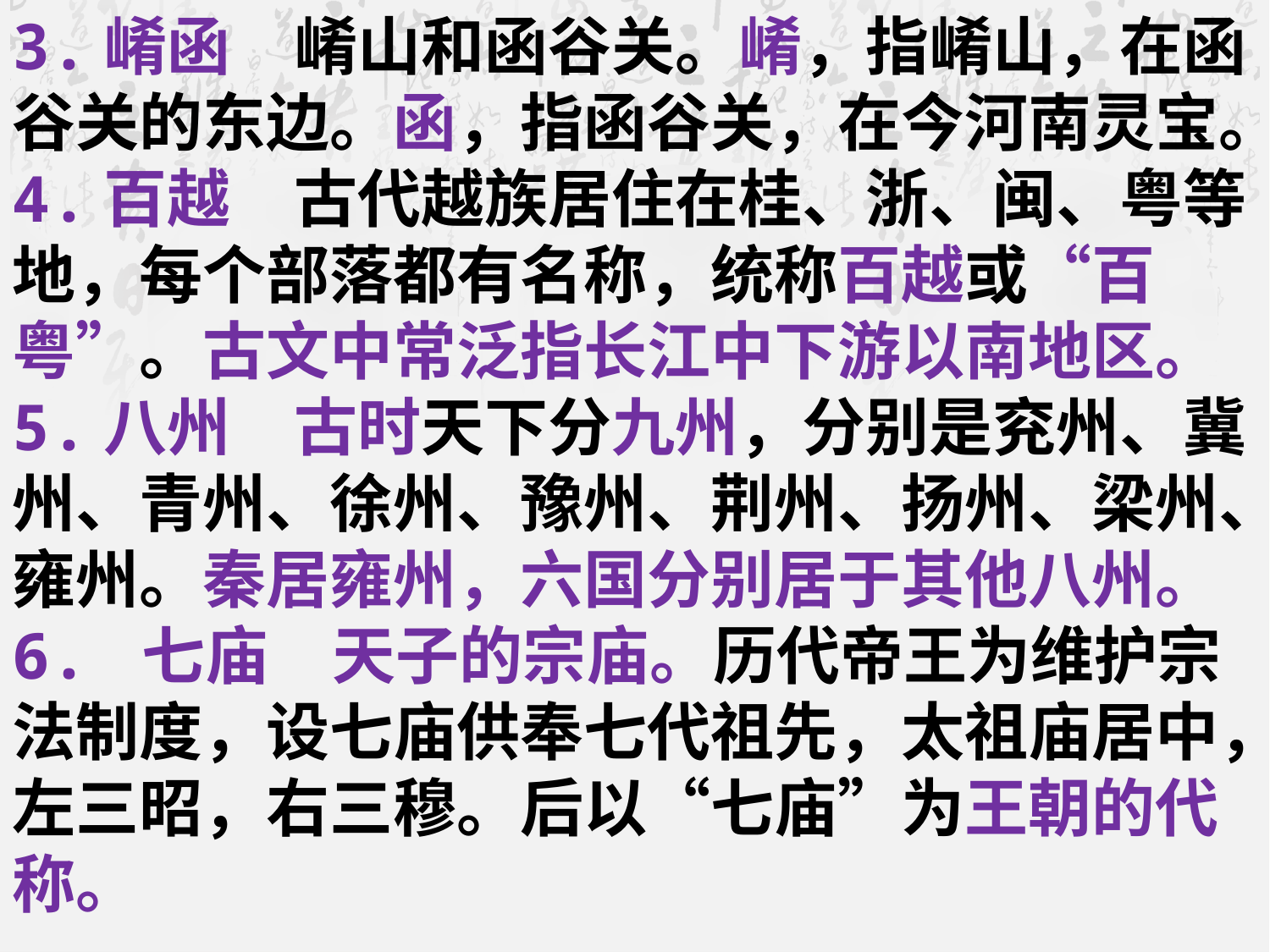

3.崤函　崤山和函谷关。崤，指崤山，在函谷关的东边。函，指函谷关，在今河南灵宝。
4.百越　古代越族居住在桂、浙、闽、粤等地，每个部落都有名称，统称百越或“百粤”。古文中常泛指长江中下游以南地区。
5.八州　古时天下分九州，分别是兖州、冀州、青州、徐州、豫州、荆州、扬州、梁州、雍州。秦居雍州，六国分别居于其他八州。
6. 七庙　天子的宗庙。历代帝王为维护宗法制度，设七庙供奉七代祖先，太祖庙居中，左三昭，右三穆。后以“七庙”为王朝的代称。